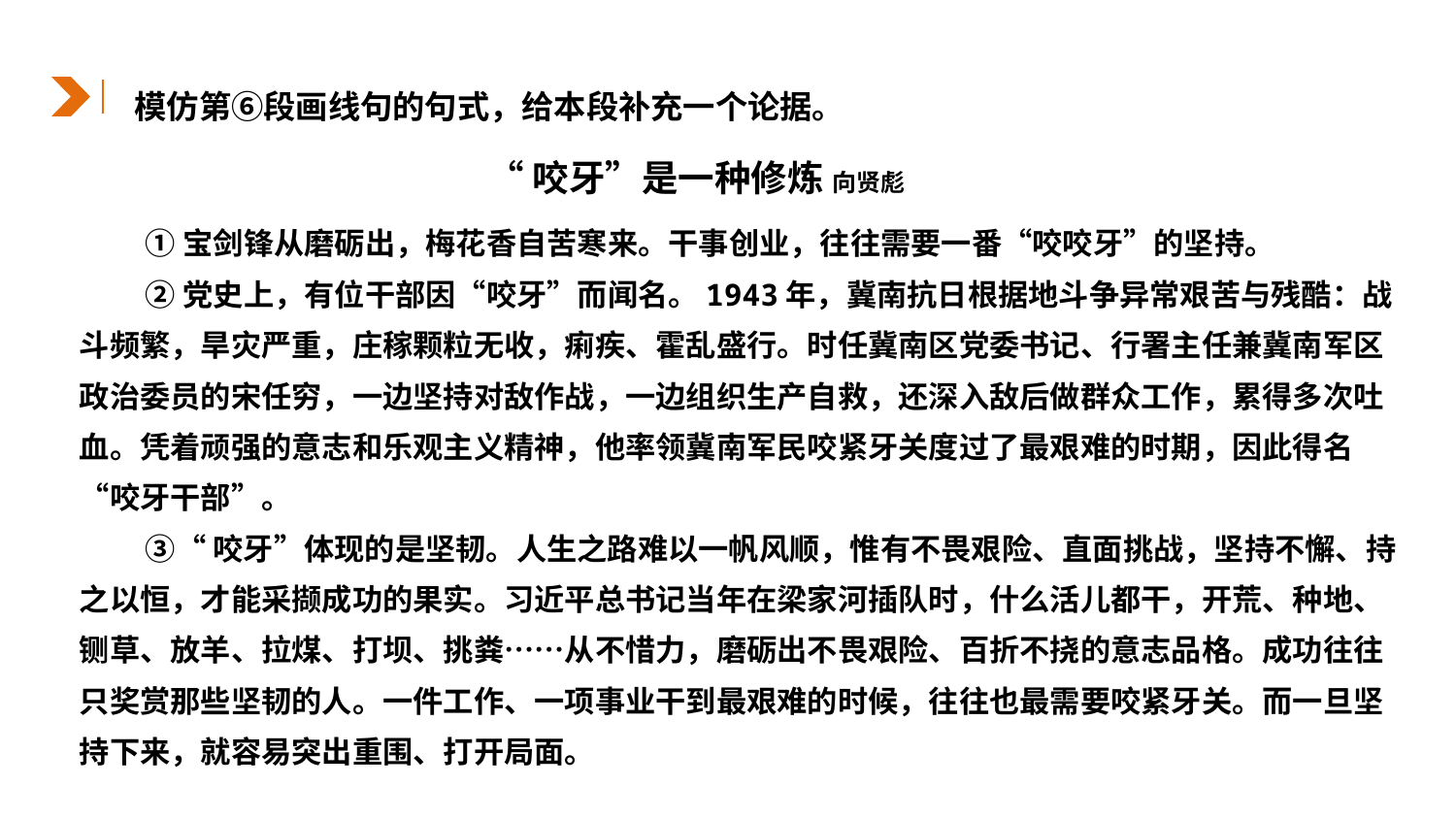

模仿第⑥段画线句的句式，给本段补充一个论据。

“咬牙”是一种修炼 向贤彪
①宝剑锋从磨砺出，梅花香自苦寒来。干事创业，往往需要一番“咬咬牙”的坚持。
②党史上，有位干部因“咬牙”而闻名。1943年，冀南抗日根据地斗争异常艰苦与残酷：战斗频繁，旱灾严重，庄稼颗粒无收，痢疾、霍乱盛行。时任冀南区党委书记、行署主任兼冀南军区政治委员的宋任穷，一边坚持对敌作战，一边组织生产自救，还深入敌后做群众工作，累得多次吐血。凭着顽强的意志和乐观主义精神，他率领冀南军民咬紧牙关度过了最艰难的时期，因此得名“咬牙干部”。
③“咬牙”体现的是坚韧。人生之路难以一帆风顺，惟有不畏艰险、直面挑战，坚持不懈、持之以恒，才能采撷成功的果实。习近平总书记当年在梁家河插队时，什么活儿都干，开荒、种地、铡草、放羊、拉煤、打坝、挑粪……从不惜力，磨砺出不畏艰险、百折不挠的意志品格。成功往往只奖赏那些坚韧的人。一件工作、一项事业干到最艰难的时候，往往也最需要咬紧牙关。而一旦坚持下来，就容易突出重围、打开局面。